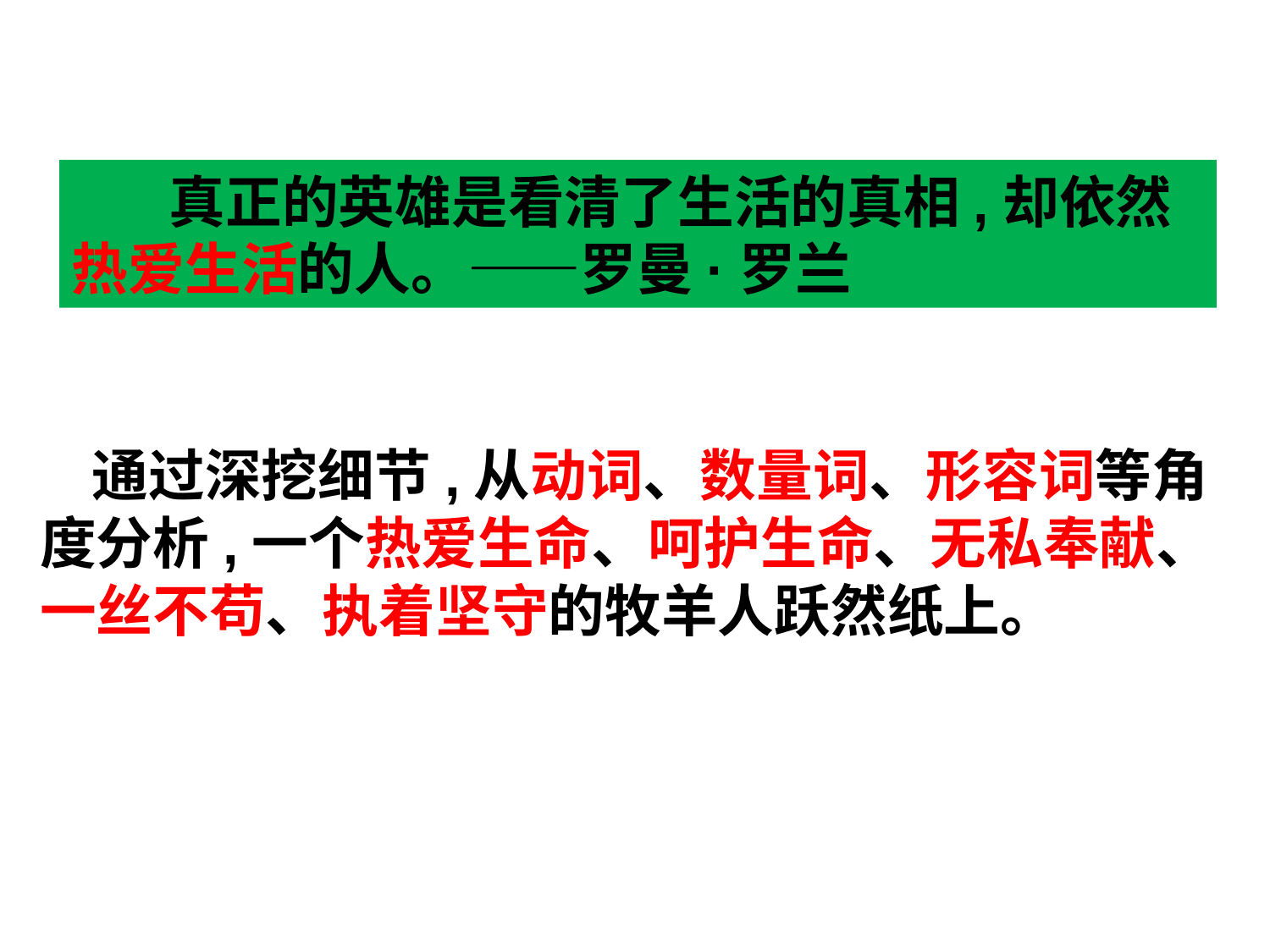

真正的英雄是看清了生活的真相,却依然热爱生活的人。——罗曼·罗兰
# 通过深挖细节,从动词、数量词、形容词等角度分析,一个热爱生命、呵护生命、无私奉献、一丝不苟、执着坚守的牧羊人跃然纸上。